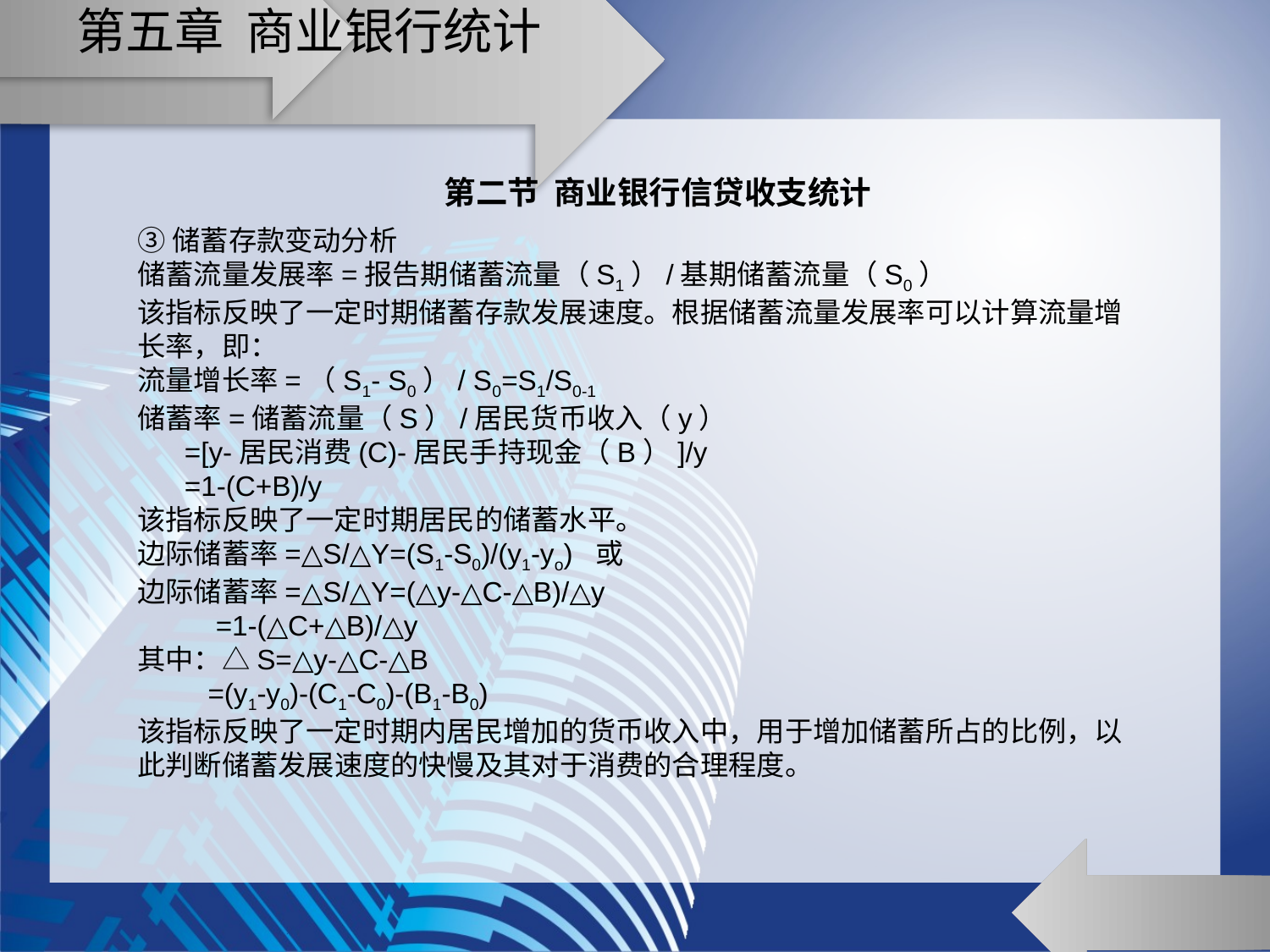

# 第五章  商业银行统计
第二节  商业银行信贷收支统计
③储蓄存款变动分析
储蓄流量发展率=报告期储蓄流量（S1）/基期储蓄流量（S0）
该指标反映了一定时期储蓄存款发展速度。根据储蓄流量发展率可以计算流量增长率，即：
流量增长率=（S1- S0）/ S0=S1/S0-1
储蓄率=储蓄流量（S）/居民货币收入（y）
      =[y-居民消费(C)-居民手持现金（B）]/y
      =1-(C+B)/y
该指标反映了一定时期居民的储蓄水平。
边际储蓄率=△S/△Y=(S1-S0)/(y1-yo)  或
边际储蓄率=△S/△Y=(△y-△C-△B)/△y
          =1-(△C+△B)/△y
其中：△S=△y-△C-△B
         =(y1-y0)-(C1-C0)-(B1-B0)
该指标反映了一定时期内居民增加的货币收入中，用于增加储蓄所占的比例，以此判断储蓄发展速度的快慢及其对于消费的合理程度。